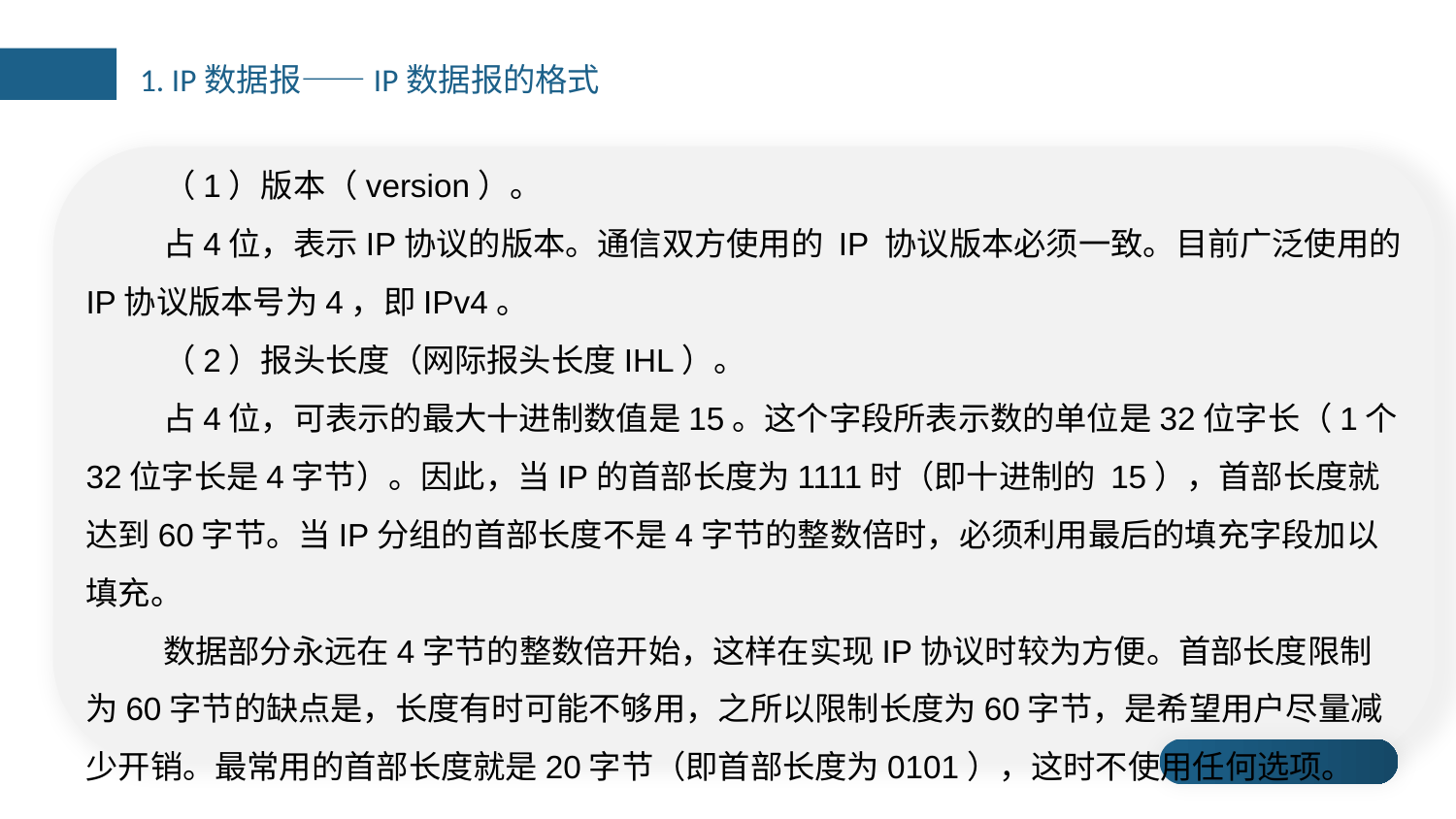

1. IP数据报——IP数据报的格式
（1）版本（version）。
占4位，表示IP协议的版本。通信双方使用的 IP 协议版本必须一致。目前广泛使用的IP协议版本号为4，即IPv4。
（2）报头长度（网际报头长度IHL）。
占4位，可表示的最大十进制数值是15。这个字段所表示数的单位是32位字长（1个32位字长是4字节）。因此，当IP的首部长度为1111时（即十进制的 15），首部长度就达到60字节。当IP分组的首部长度不是4字节的整数倍时，必须利用最后的填充字段加以填充。
数据部分永远在4字节的整数倍开始，这样在实现IP协议时较为方便。首部长度限制为60字节的缺点是，长度有时可能不够用，之所以限制长度为60字节，是希望用户尽量减少开销。最常用的首部长度就是20字节（即首部长度为0101），这时不使用任何选项。